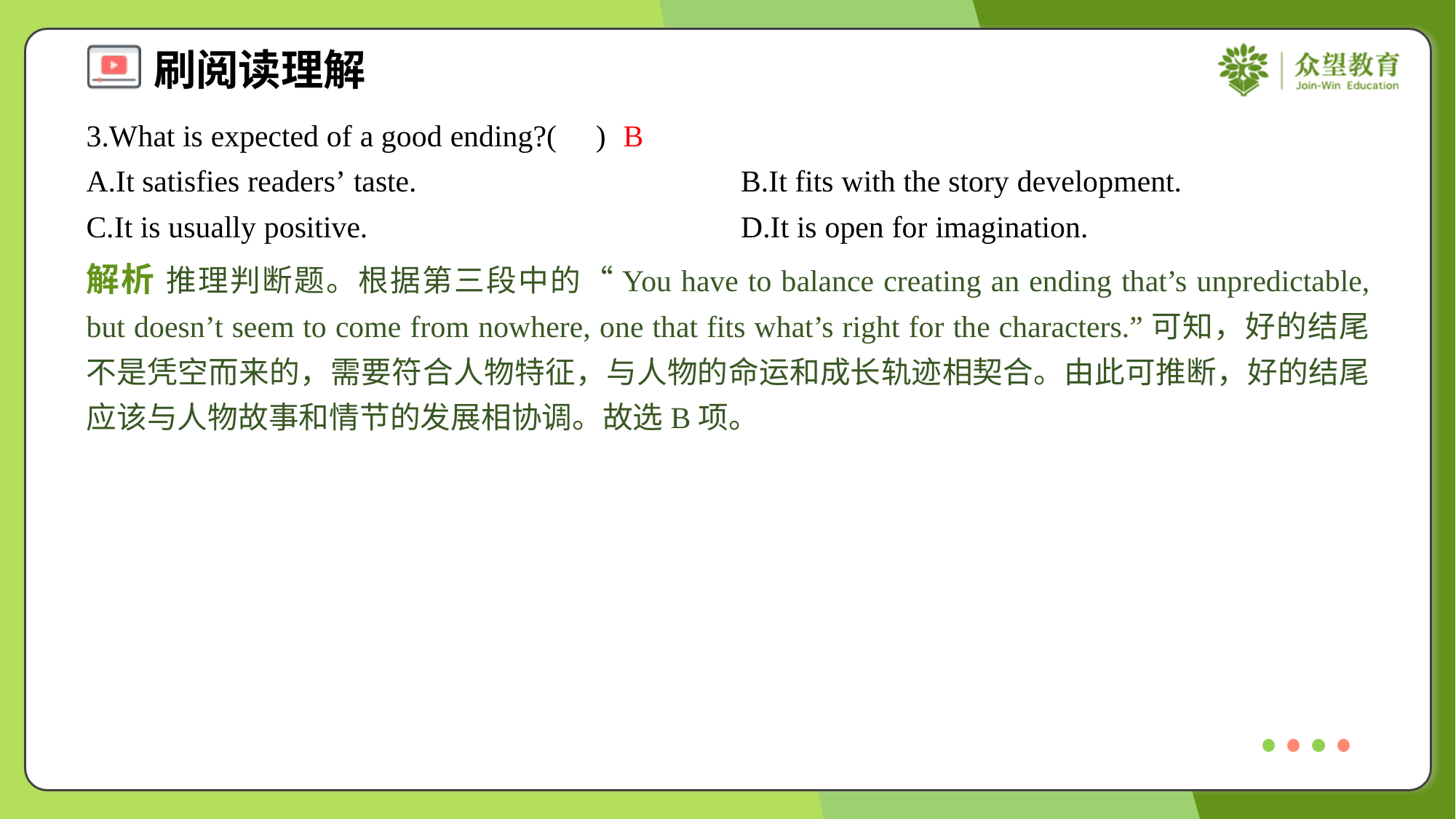

3.What is expected of a good ending?(     )
B
A.It satisfies readers’ taste.	B.It fits with the story development.
C.It is usually positive.	D.It is open for imagination.
解析 推理判断题。根据第三段中的“You have to balance creating an ending that’s unpredictable, but doesn’t seem to come from nowhere, one that fits what’s right for the characters.”可知，好的结尾不是凭空而来的，需要符合人物特征，与人物的命运和成长轨迹相契合。由此可推断，好的结尾应该与人物故事和情节的发展相协调。故选B项。